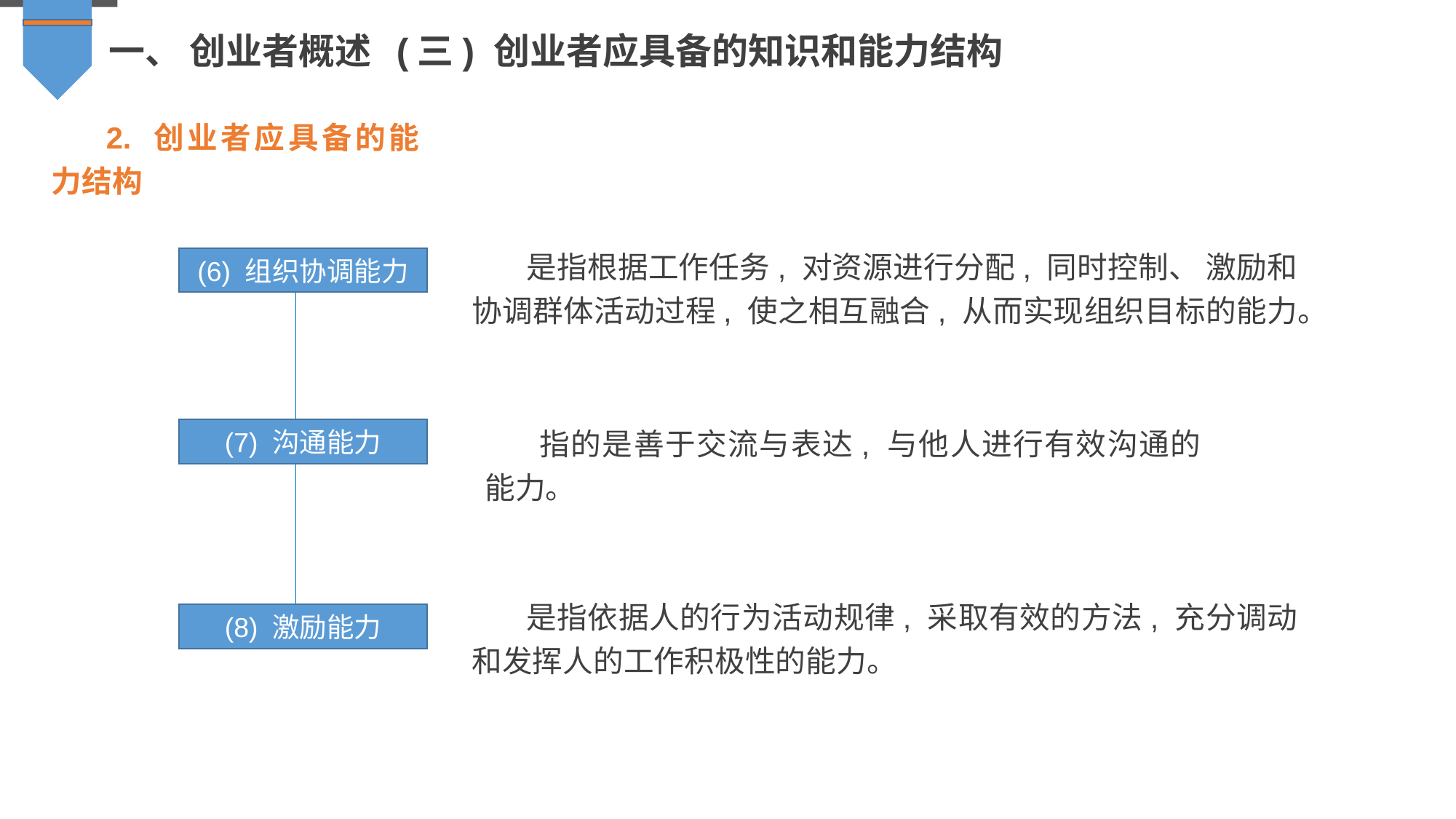

一、 创业者概述  (三) 创业者应具备的知识和能力结构
2. 创业者应具备的能力结构
是指根据工作任务, 对资源进行分配, 同时控制、 激励和协调群体活动过程, 使之相互融合, 从而实现组织目标的能力。
(6) 组织协调能力
指的是善于交流与表达, 与他人进行有效沟通的能力。
(7) 沟通能力
是指依据人的行为活动规律, 采取有效的方法, 充分调动和发挥人的工作积极性的能力。
(8) 激励能力